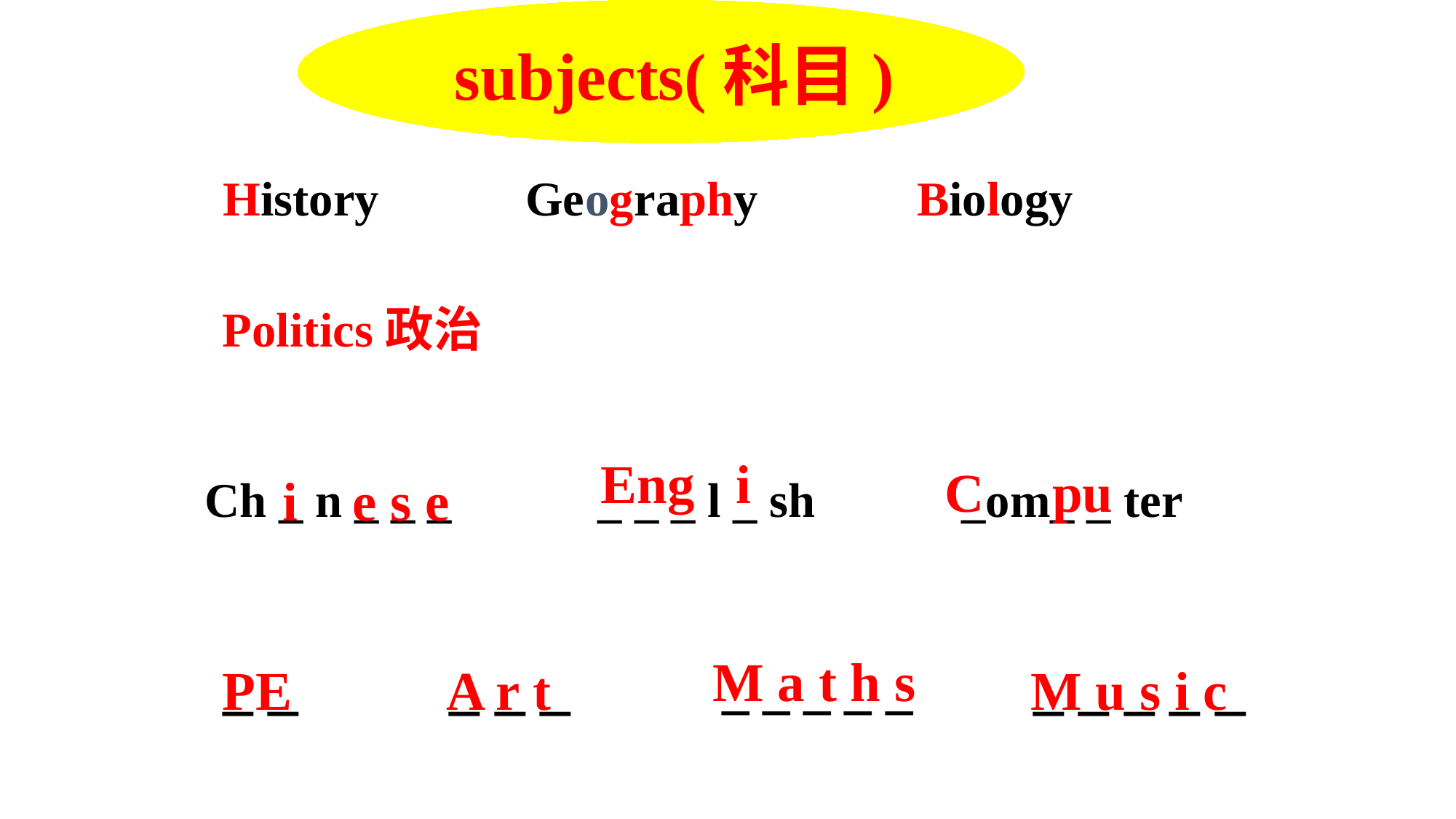

subjects(科目)
History            Geography             Biology
Politics政治
Eng   i
C     pu
i    e s e
 Ch _ n _ _ _            _ _ _ l _ sh            _om_ _ ter

  _ _          _ _ _          _ _ _ _ _        _ _ _ _ _

M a t h s
PE
A r t
M u s i c